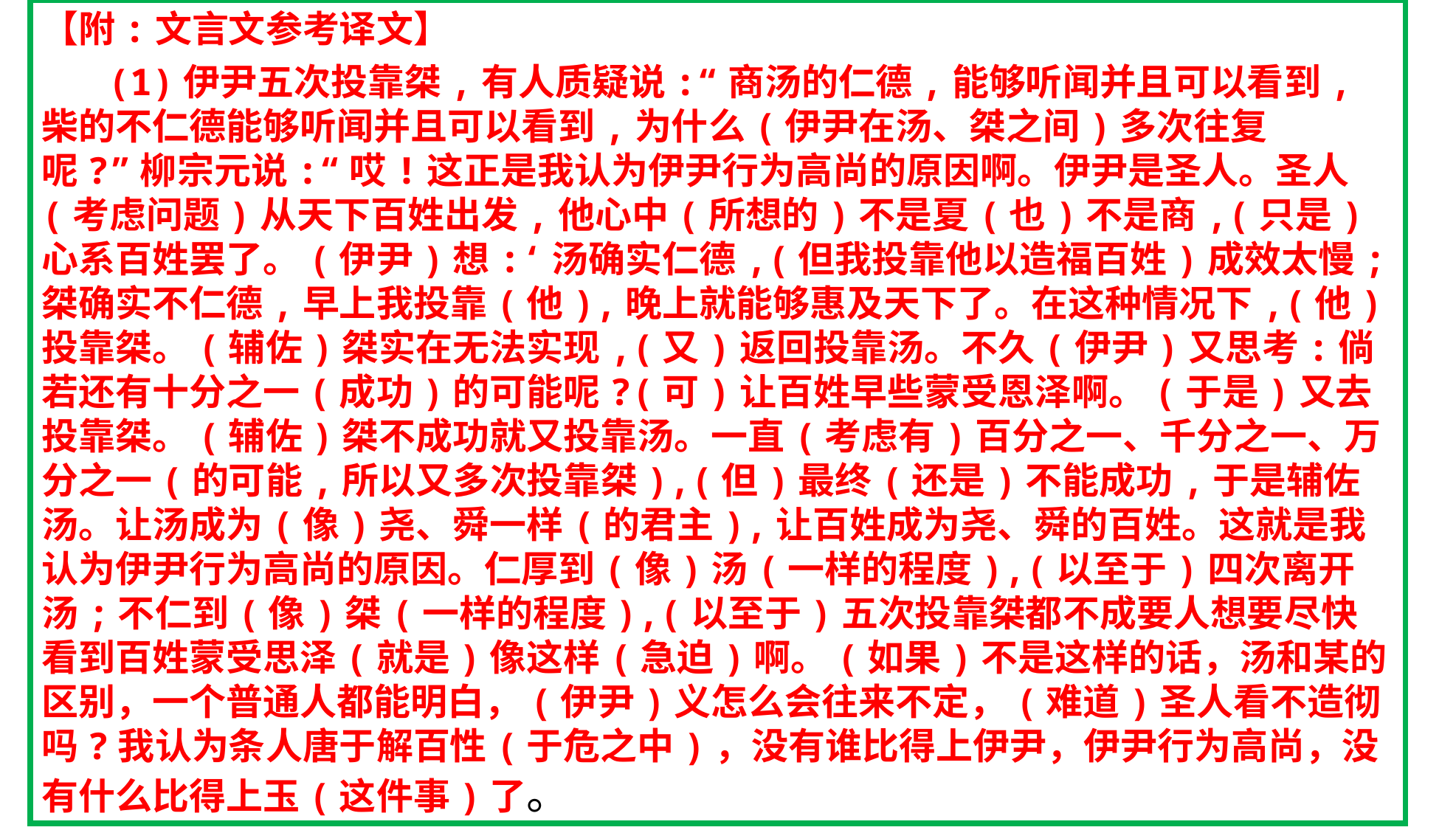

【附:文言文参考译文】
   (1)伊尹五次投靠桀,有人质疑说:“商汤的仁德,能够听闻并且可以看到,柴的不仁德能够听闻并且可以看到,为什么(伊尹在汤、桀之间)多次往复呢?”柳宗元说:“哎!这正是我认为伊尹行为高尚的原因啊。伊尹是圣人。圣人(考虑问题)从天下百姓出发,他心中(所想的)不是夏(也)不是商,(只是)心系百姓罢了。(伊尹)想:‘汤确实仁德,(但我投靠他以造福百姓)成效太慢;桀确实不仁德,早上我投靠(他),晚上就能够惠及天下了。在这种情况下,(他)投靠桀。(辅佐)桀实在无法实现,(又)返回投靠汤。不久(伊尹)又思考:倘若还有十分之一(成功)的可能呢?(可)让百姓早些蒙受恩泽啊。(于是)又去投靠桀。(辅佐)桀不成功就又投靠汤。一直(考虑有)百分之一、千分之一、万分之一(的可能,所以又多次投靠桀),(但)最终(还是)不能成功,于是辅佐汤。让汤成为(像)尧、舜一样(的君主),让百姓成为尧、舜的百姓。这就是我认为伊尹行为高尚的原因。仁厚到(像)汤(一样的程度),(以至于)四次离开汤;不仁到(像)桀(一样的程度),(以至于)五次投靠桀都不成要人想要尽快看到百姓蒙受思泽(就是)像这样(急迫)啊。(如果)不是这样的话，汤和某的区别，一个普通人都能明白，(伊尹)义怎么会往来不定，(难道)圣人看不造彻吗?我认为条人唐于解百性(于危之中)，没有谁比得上伊尹，伊尹行为高尚，没有什么比得上玉(这件事)了。